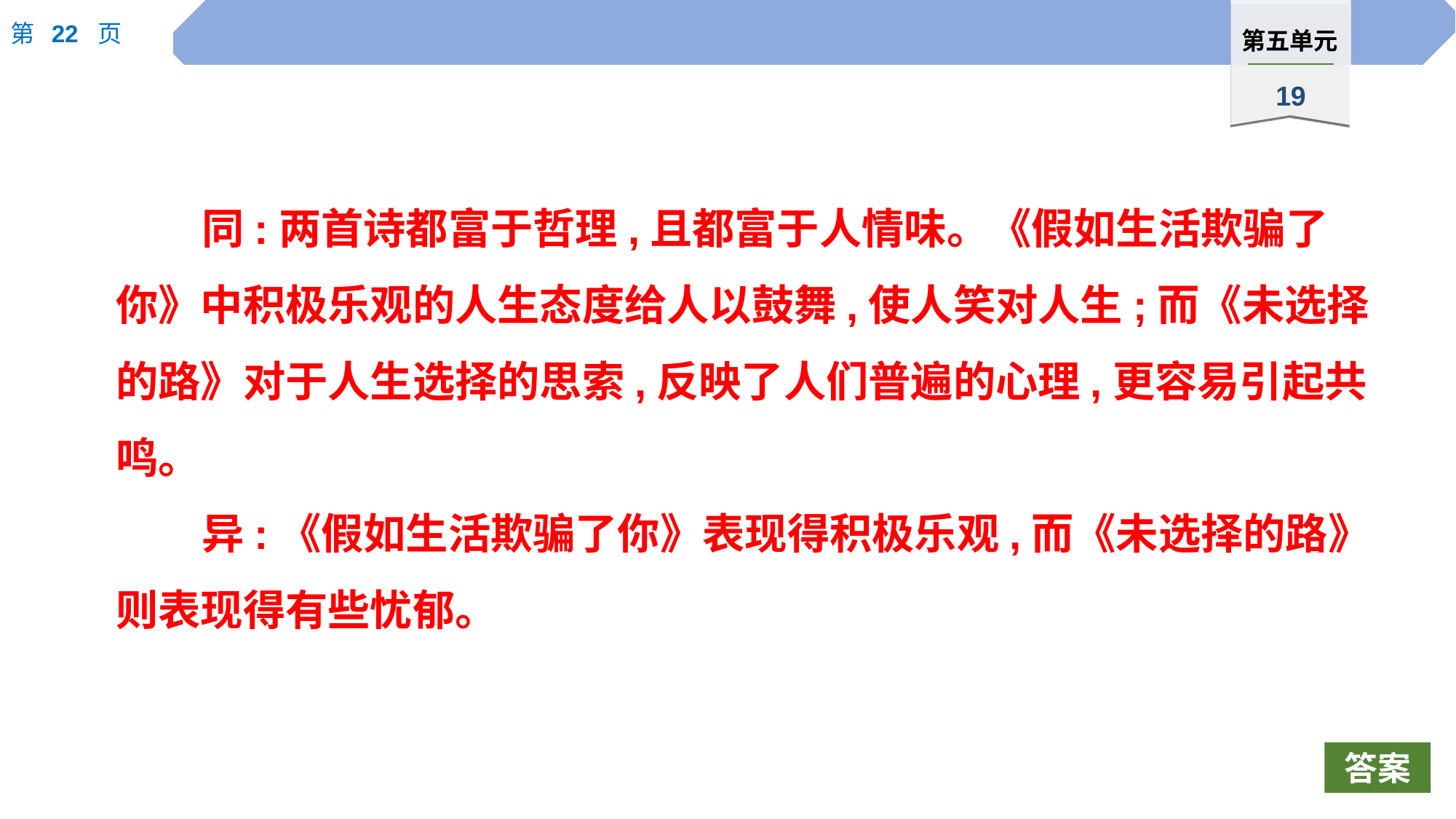

同:两首诗都富于哲理,且都富于人情味。《假如生活欺骗了你》中积极乐观的人生态度给人以鼓舞,使人笑对人生;而《未选择的路》对于人生选择的思索,反映了人们普遍的心理,更容易引起共鸣。
异:《假如生活欺骗了你》表现得积极乐观,而《未选择的路》则表现得有些忧郁。
答案